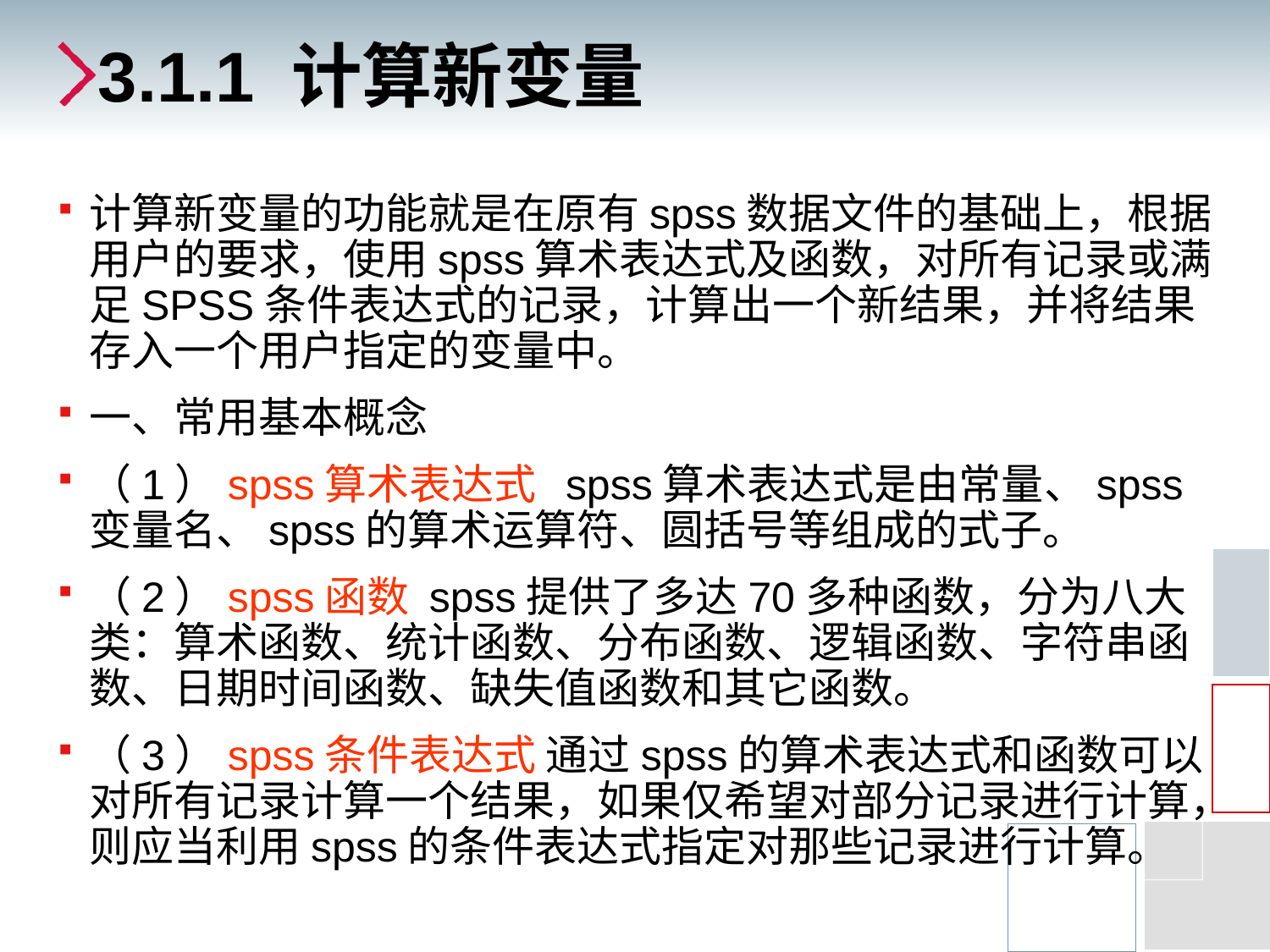

# 3.1.1 计算新变量
计算新变量的功能就是在原有spss数据文件的基础上，根据用户的要求，使用spss算术表达式及函数，对所有记录或满足SPSS条件表达式的记录，计算出一个新结果，并将结果存入一个用户指定的变量中。
一、常用基本概念
（1）spss算术表达式  spss算术表达式是由常量、spss变量名、spss的算术运算符、圆括号等组成的式子。
（2）spss函数 spss提供了多达70多种函数，分为八大类：算术函数、统计函数、分布函数、逻辑函数、字符串函数、日期时间函数、缺失值函数和其它函数。
（3）spss条件表达式 通过spss的算术表达式和函数可以对所有记录计算一个结果，如果仅希望对部分记录进行计算，则应当利用spss的条件表达式指定对那些记录进行计算。